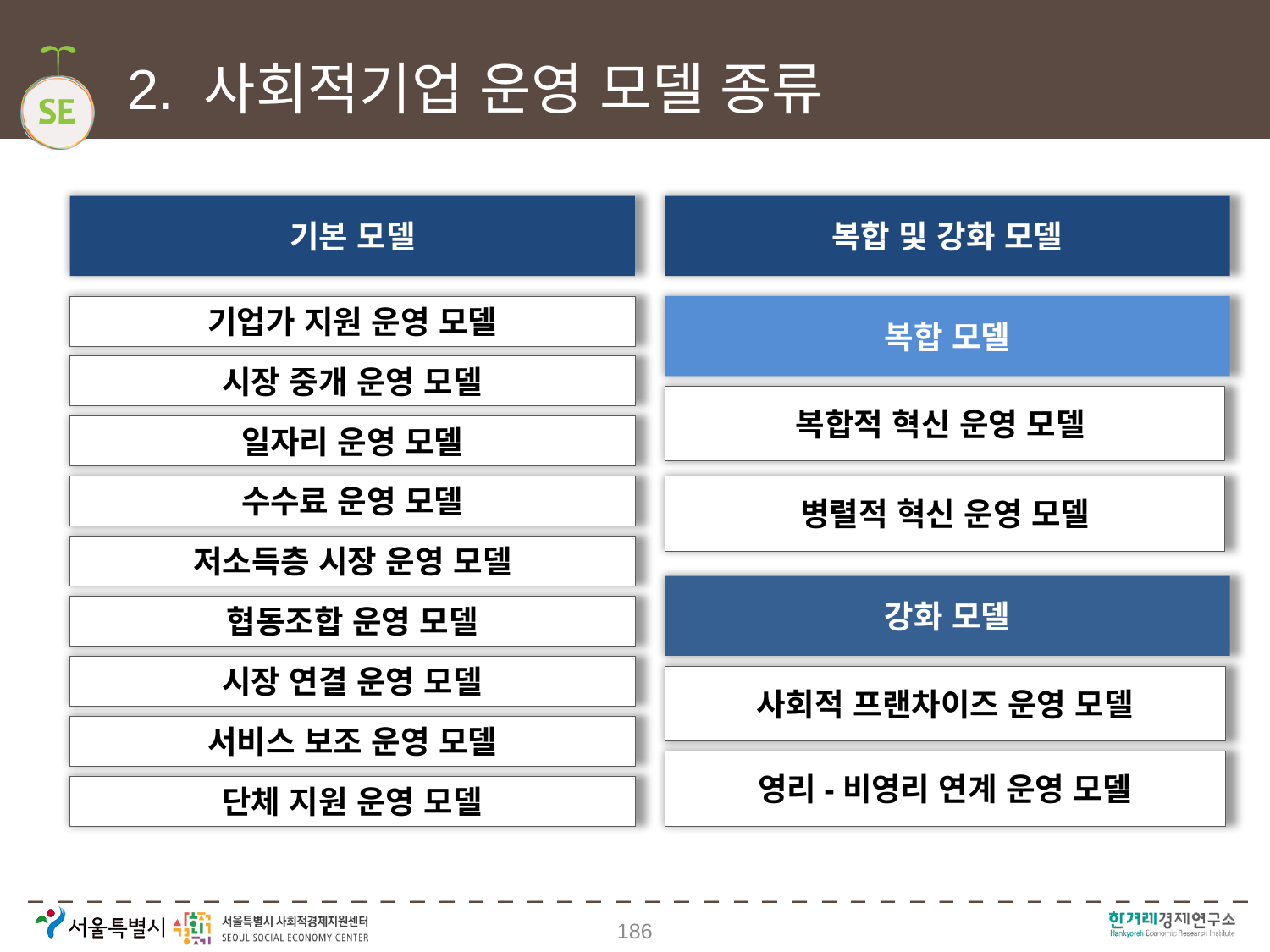

# 2. 사회적기업 운영 모델 종류
기본 모델
복합 및 강화 모델
기업가 지원 운영 모델
복합 모델
시장 중개 운영 모델
복합적 혁신 운영 모델
일자리 운영 모델
수수료 운영 모델
병렬적 혁신 운영 모델
저소득층 시장 운영 모델
강화 모델
협동조합 운영 모델
시장 연결 운영 모델
사회적 프랜차이즈 운영 모델
서비스 보조 운영 모델
영리-비영리 연계 운영 모델
단체 지원 운영 모델
186